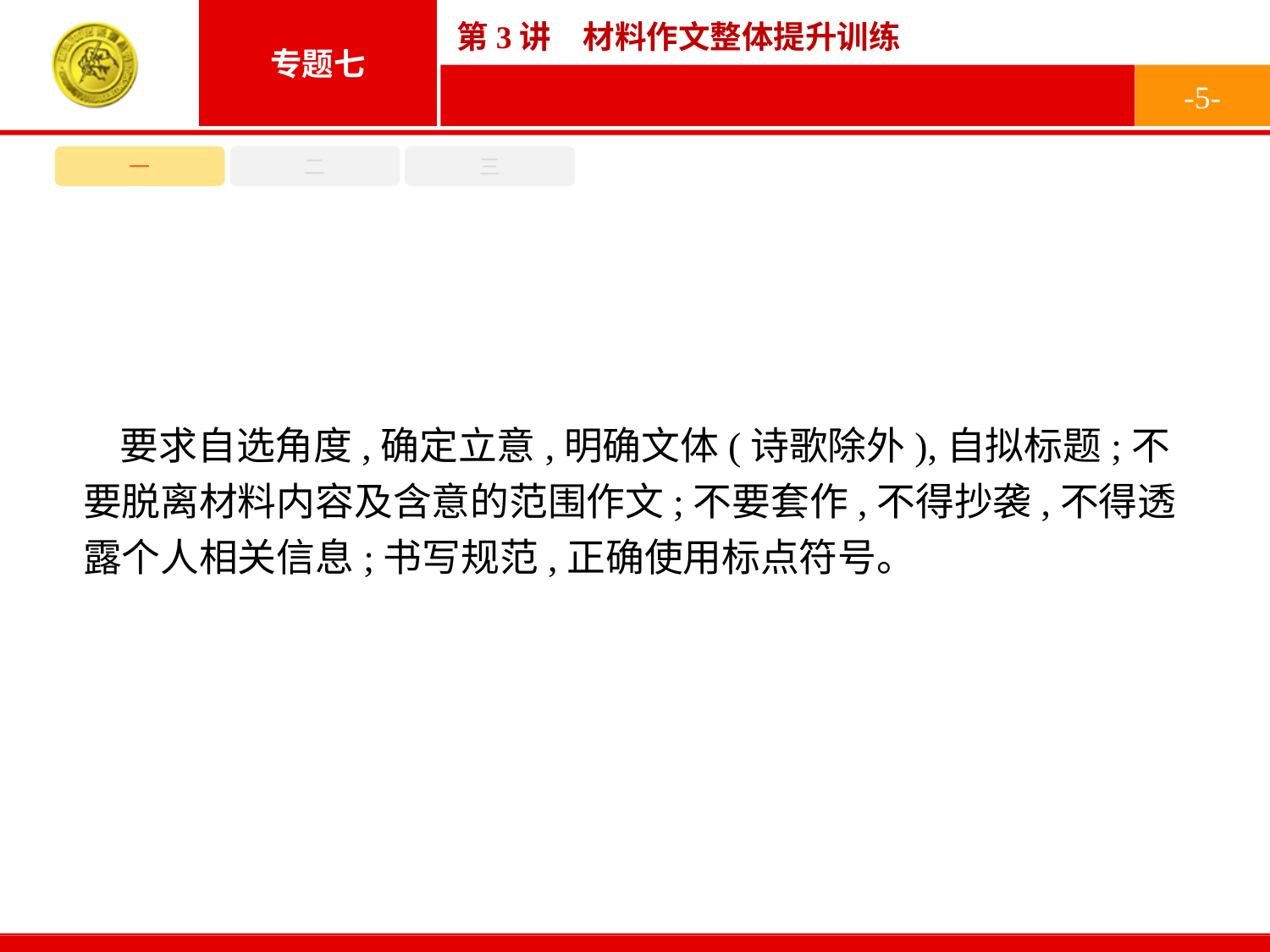

-5-
一
二
三
要求自选角度,确定立意,明确文体(诗歌除外),自拟标题;不要脱离材料内容及含意的范围作文;不要套作,不得抄袭,不得透露个人相关信息;书写规范,正确使用标点符号。